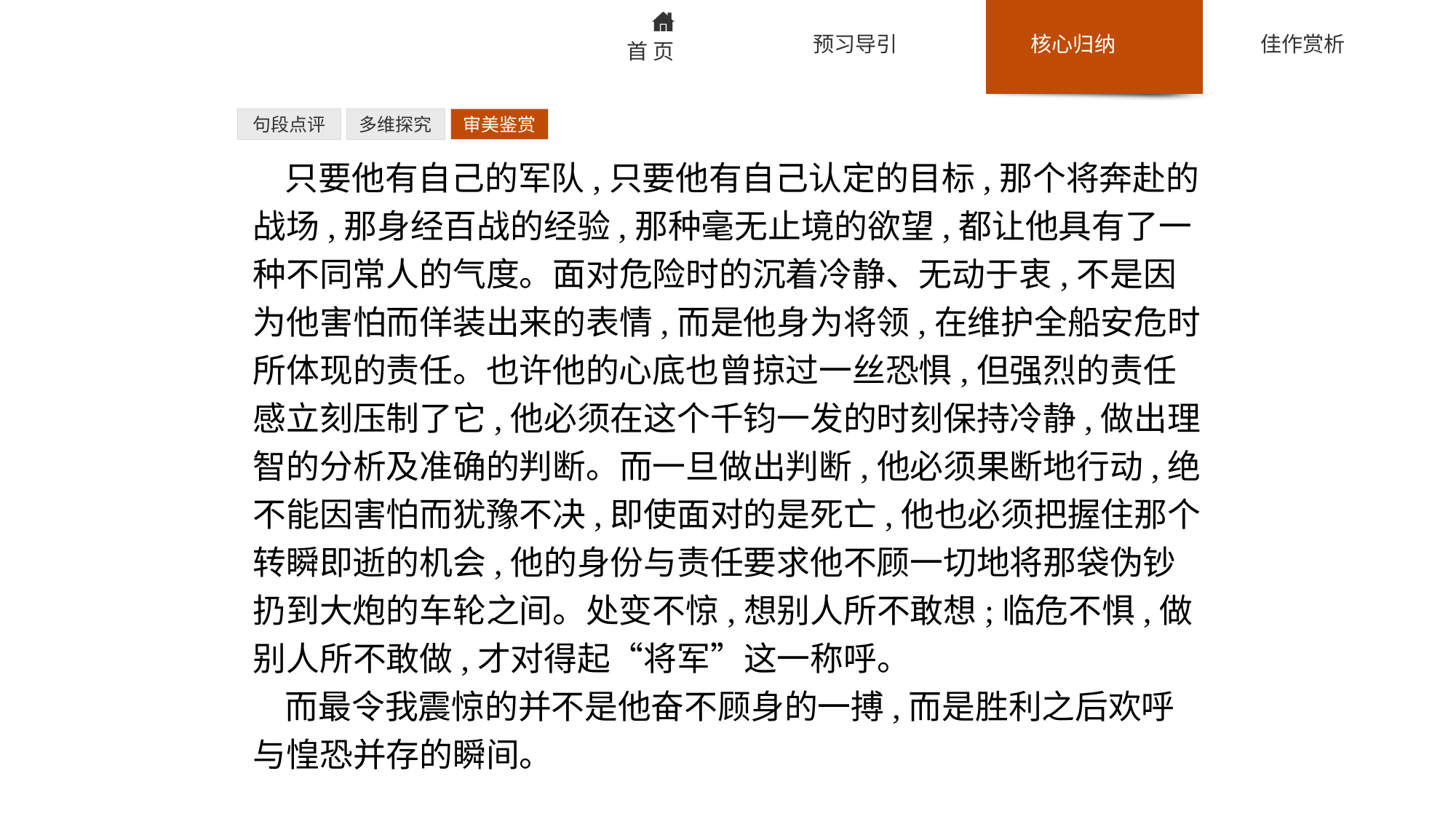

句段点评
多维探究
审美鉴赏
只要他有自己的军队,只要他有自己认定的目标,那个将奔赴的战场,那身经百战的经验,那种毫无止境的欲望,都让他具有了一种不同常人的气度。面对危险时的沉着冷静、无动于衷,不是因为他害怕而佯装出来的表情,而是他身为将领,在维护全船安危时所体现的责任。也许他的心底也曾掠过一丝恐惧,但强烈的责任感立刻压制了它,他必须在这个千钧一发的时刻保持冷静,做出理智的分析及准确的判断。而一旦做出判断,他必须果断地行动,绝不能因害怕而犹豫不决,即使面对的是死亡,他也必须把握住那个转瞬即逝的机会,他的身份与责任要求他不顾一切地将那袋伪钞扔到大炮的车轮之间。处变不惊,想别人所不敢想;临危不惧,做别人所不敢做,才对得起“将军”这一称呼。
而最令我震惊的并不是他奋不顾身的一搏,而是胜利之后欢呼与惶恐并存的瞬间。